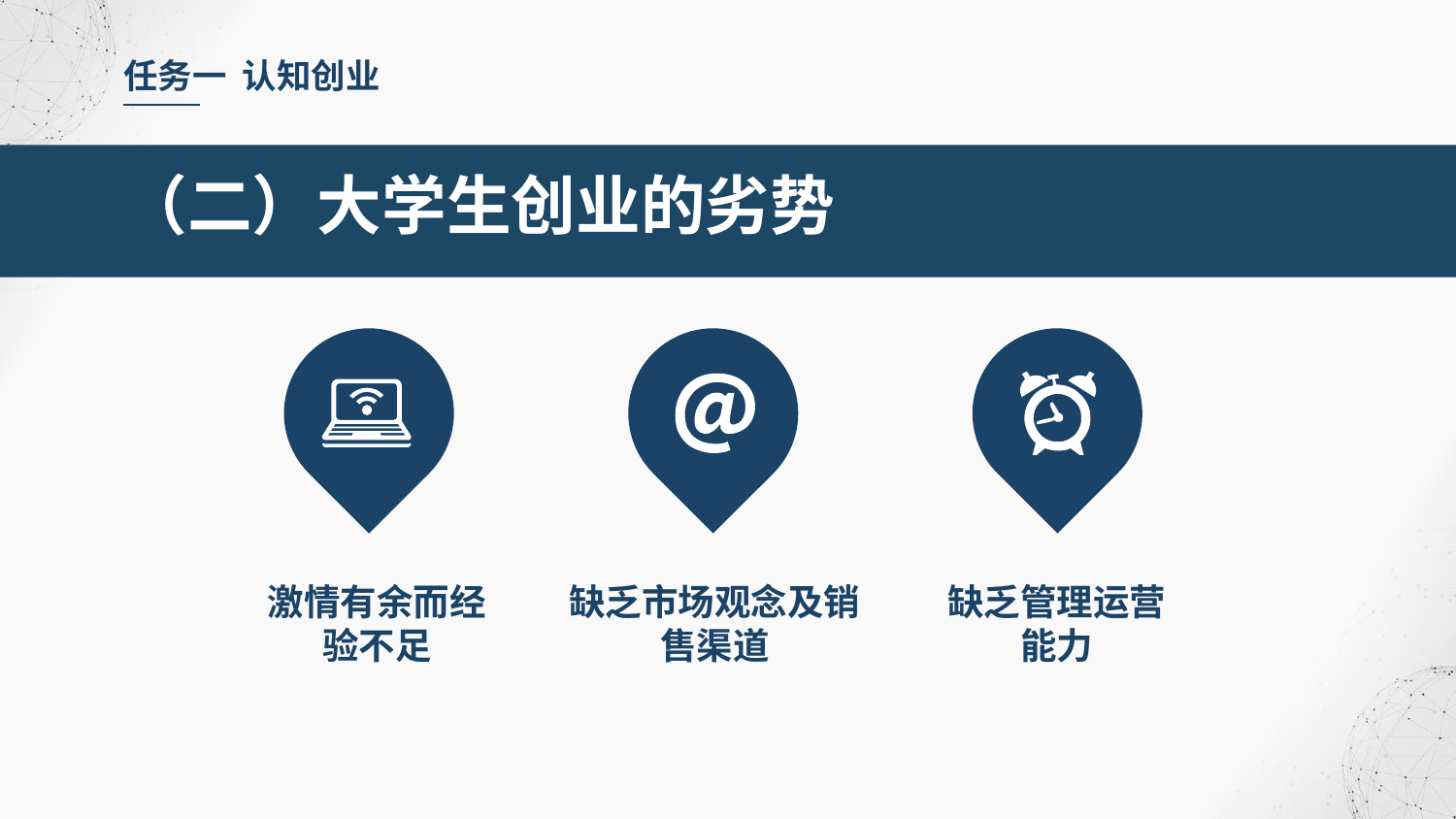

任务一  认知创业

（二）大学生创业的劣势

激情有余而经验不足
缺乏市场观念及销售渠道
缺乏管理运营能力